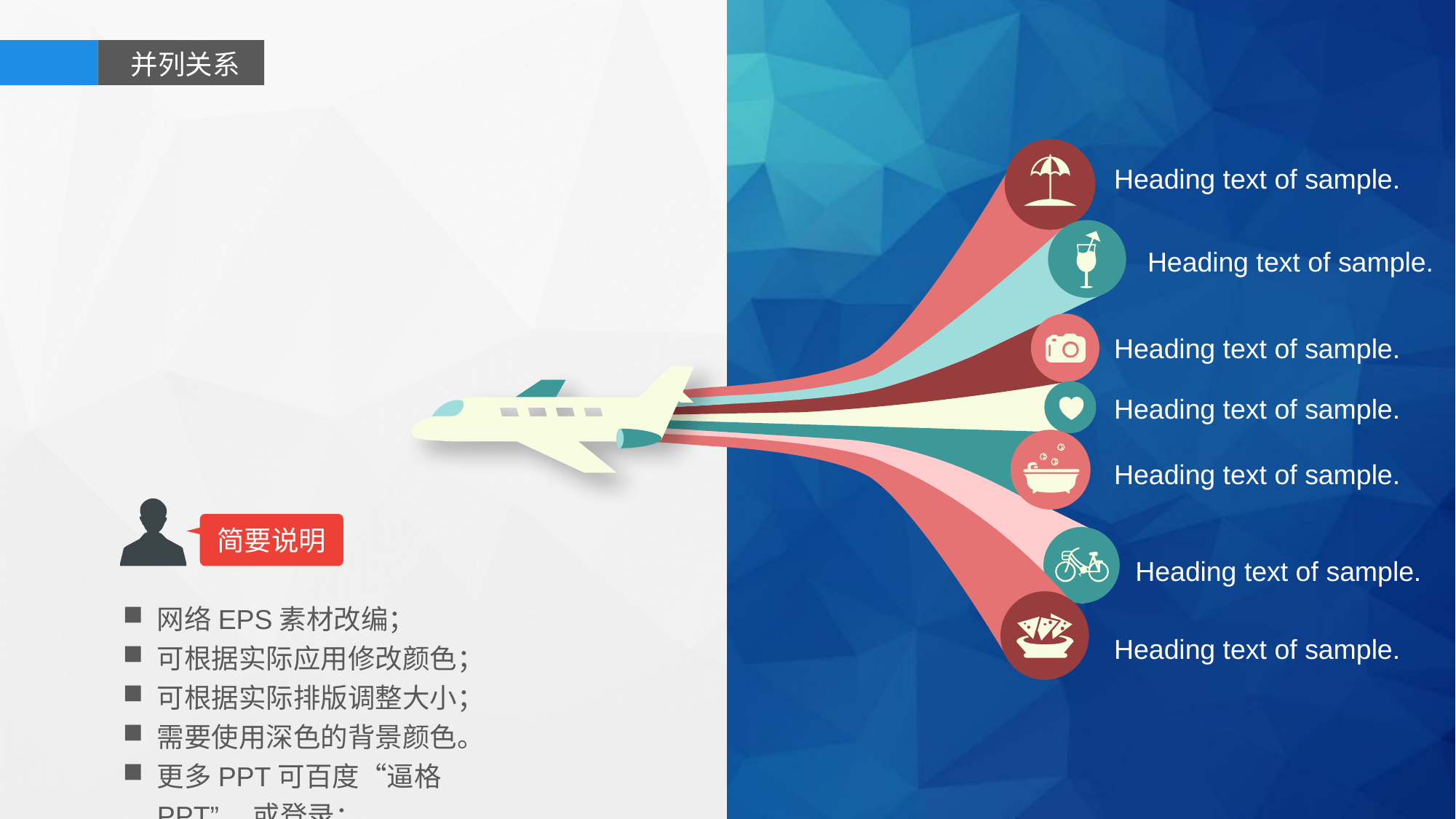

并列关系

Heading text of sample.
Heading text of sample.
Heading text of sample.
Heading text of sample.
Heading text of sample.

简要说明

Heading text of sample.
网络EPS素材改编；
可根据实际应用修改颜色；
可根据实际排版调整大小；
需要使用深色的背景颜色。
更多PPT可百度“逼格PPT”，或登录：www.tretars.com

Heading text of sample.